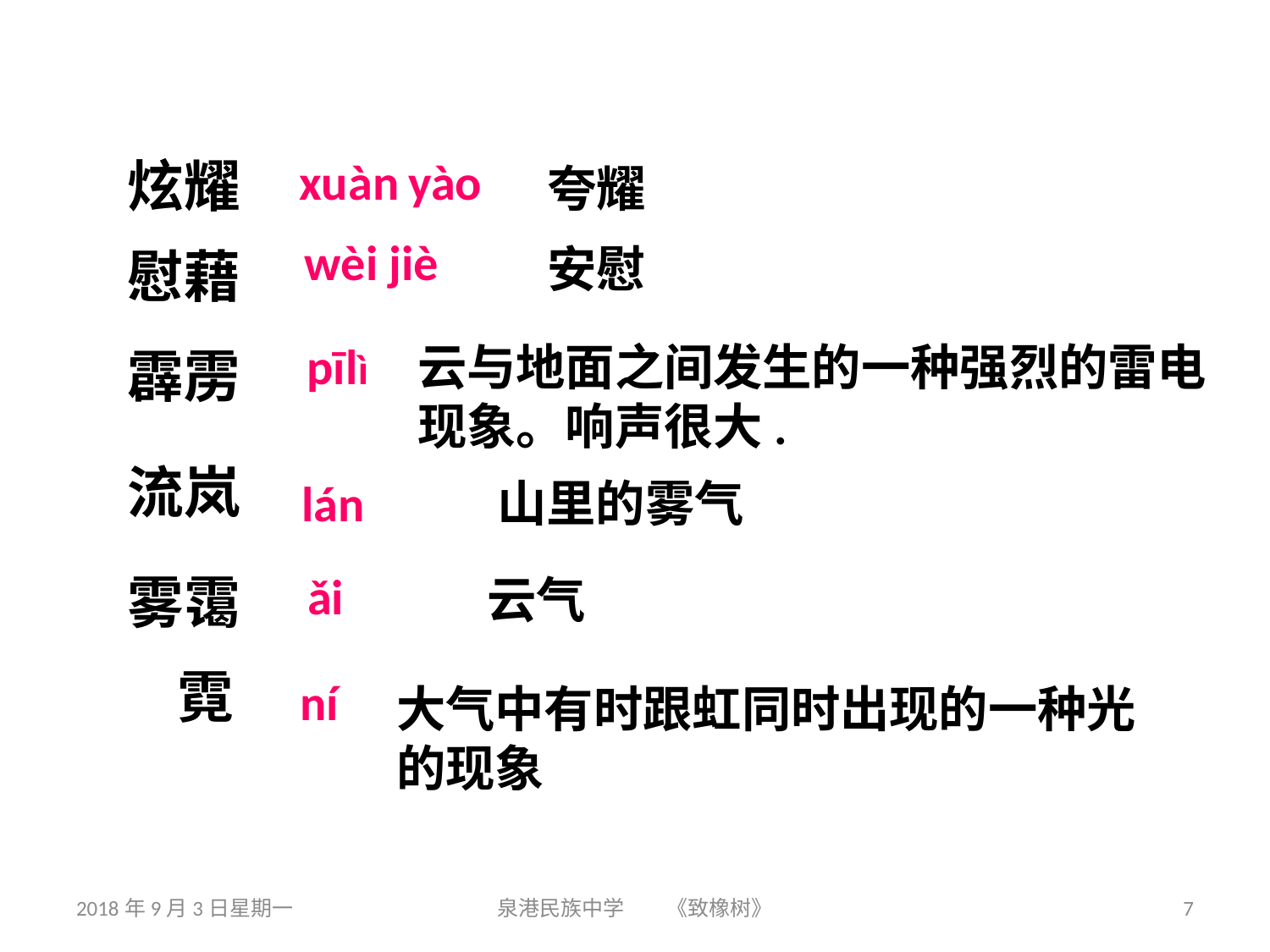

炫耀
xuàn yào
夸耀
wèi jiè
安慰
慰藉
pīlì
云与地面之间发生的一种强烈的雷电现象。响声很大.
霹雳
流岚
lán
山里的雾气
ǎi
雾霭
云气
霓
ní
大气中有时跟虹同时出现的一种光的现象
2018年9月3日星期一
泉港民族中学         《致橡树》
7